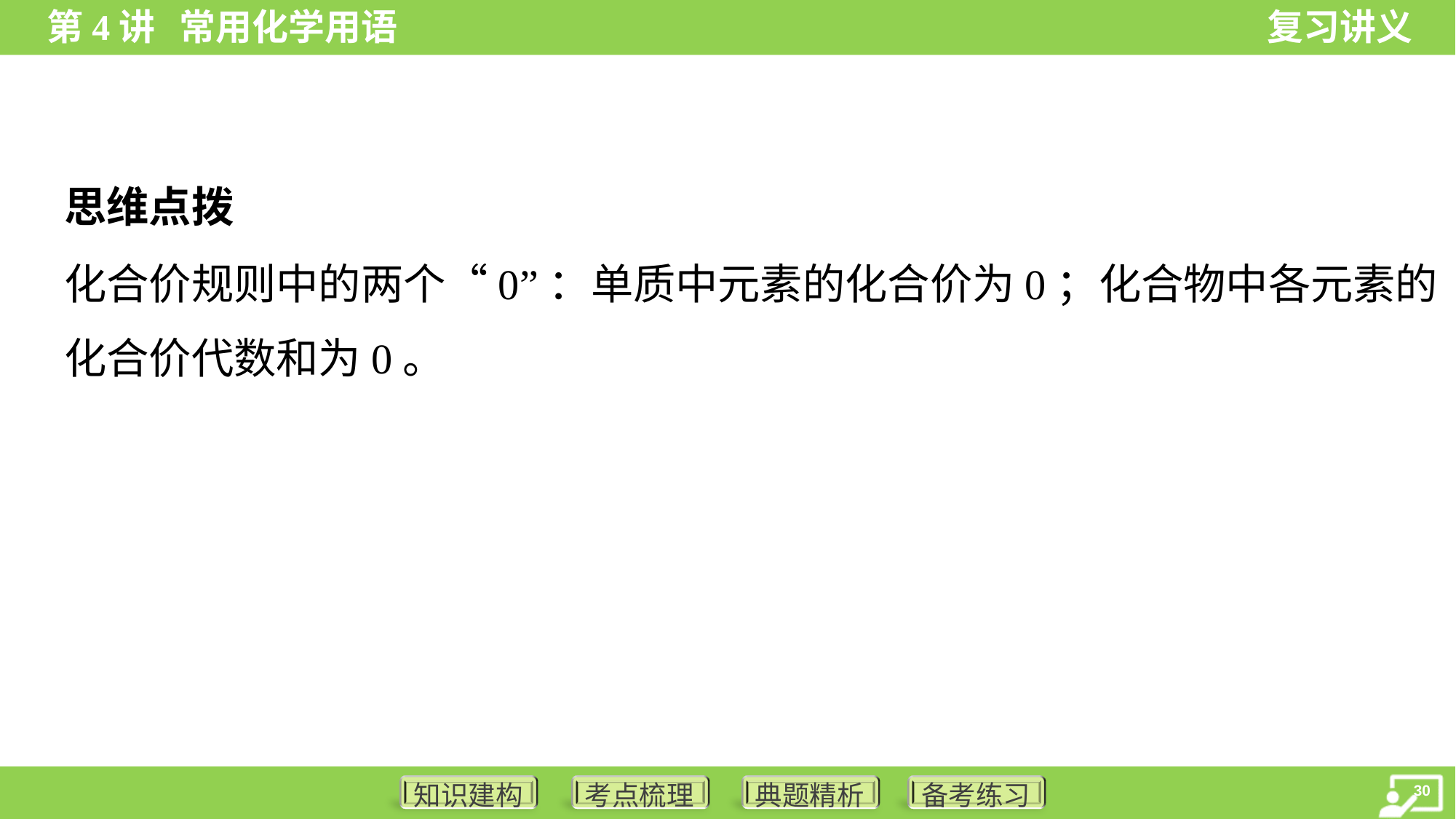

思维点拨
化合价规则中的两个“0”：单质中元素的化合价为0；化合物中各元素的
化合价代数和为0。